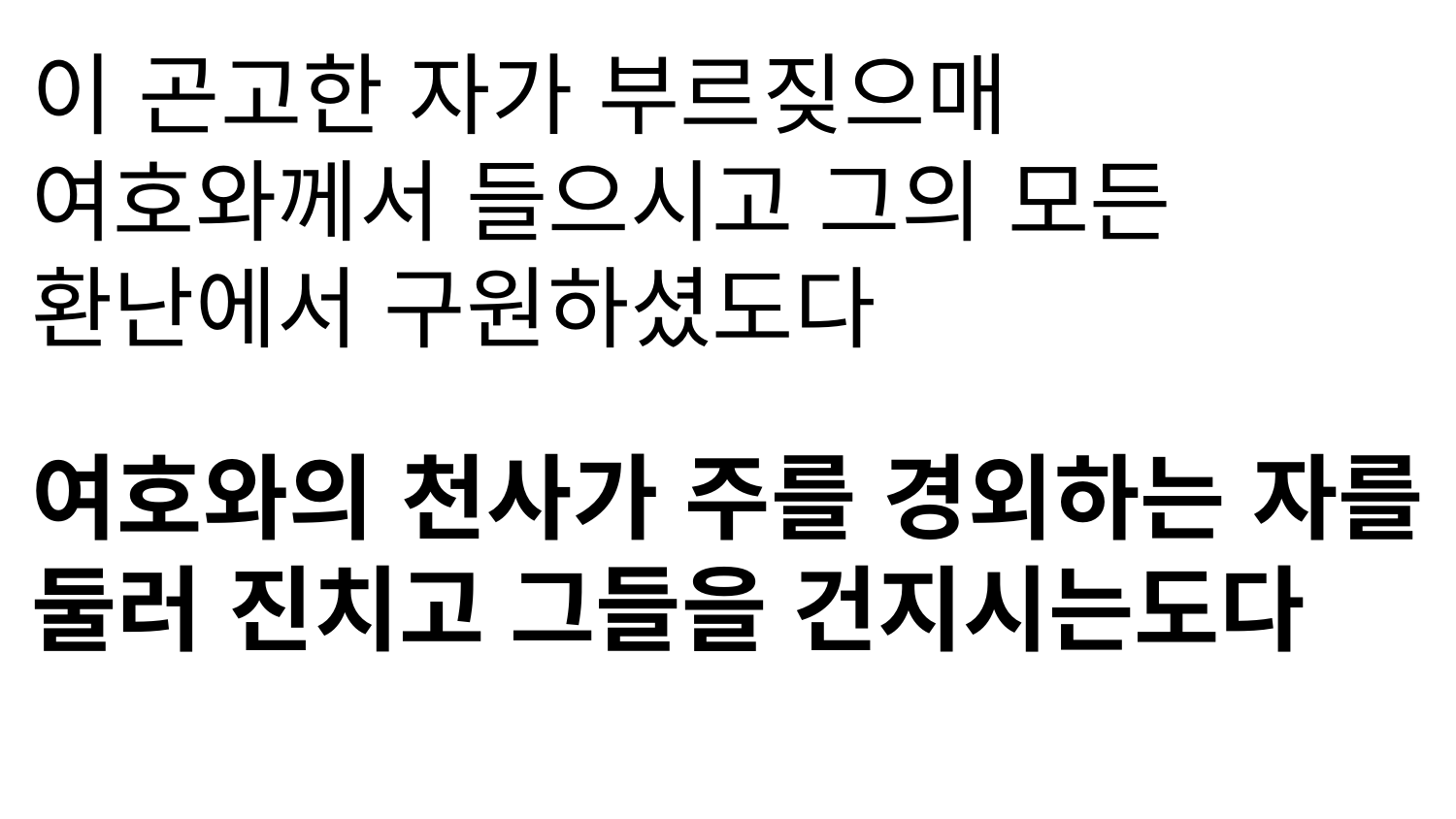

이 곤고한 자가 부르짖으매 여호와께서 들으시고 그의 모든 환난에서 구원하셨도다
여호와의 천사가 주를 경외하는 자를 둘러 진치고 그들을 건지시는도다